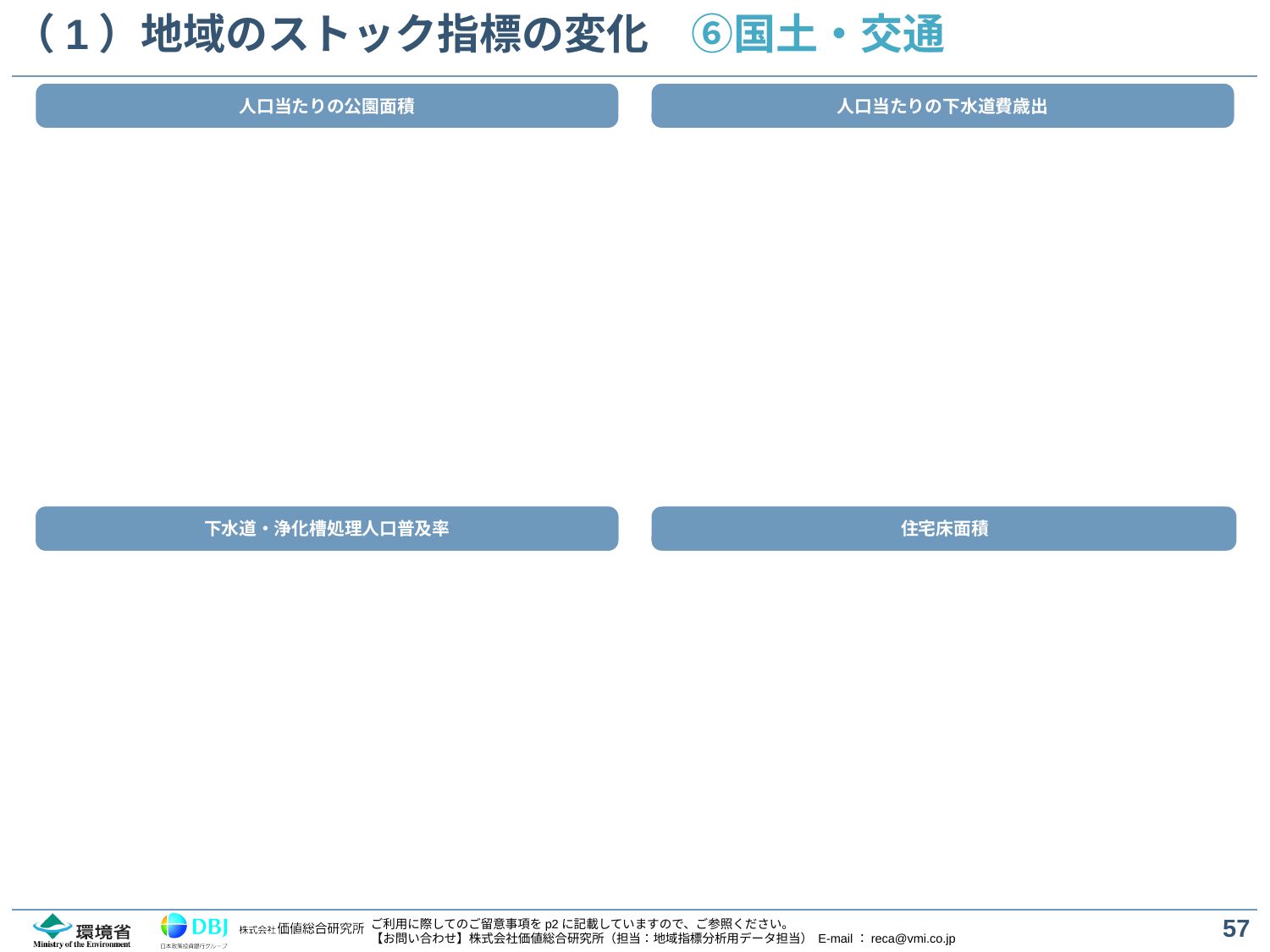

# （1）地域のストック指標の変化　⑥国土・交通
人口当たりの公園面積
人口当たりの下水道費歳出
住宅床面積
下水道・浄化槽処理人口普及率
住宅保有率（持ち家比率）
住宅床面積
57